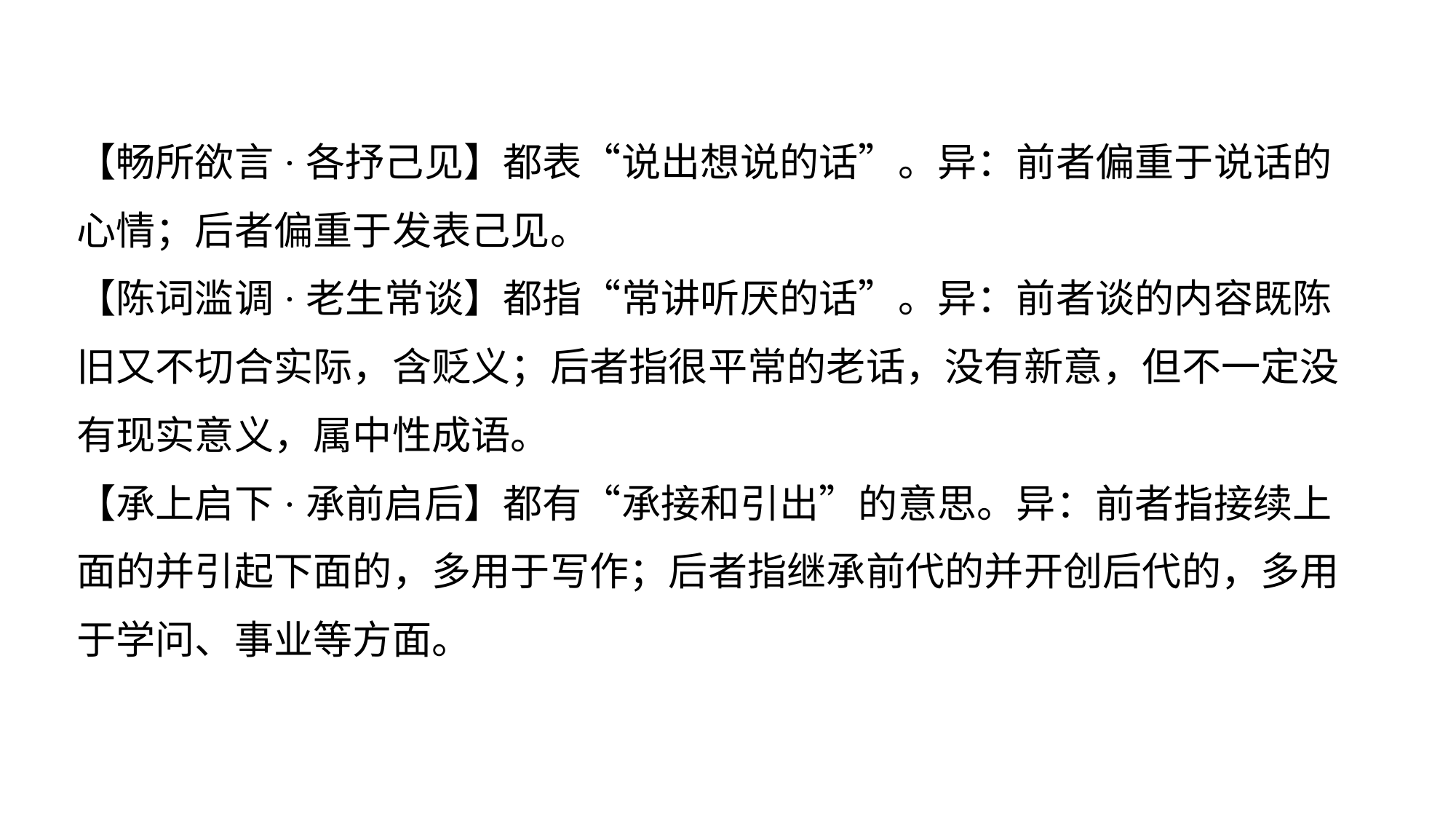

【畅所欲言·各抒己见】都表“说出想说的话”。异：前者偏重于说话的心情；后者偏重于发表己见。
【陈词滥调·老生常谈】都指“常讲听厌的话”。异：前者谈的内容既陈旧又不切合实际，含贬义；后者指很平常的老话，没有新意，但不一定没有现实意义，属中性成语。
【承上启下·承前启后】都有“承接和引出”的意思。异：前者指接续上面的并引起下面的，多用于写作；后者指继承前代的并开创后代的，多用于学问、事业等方面。